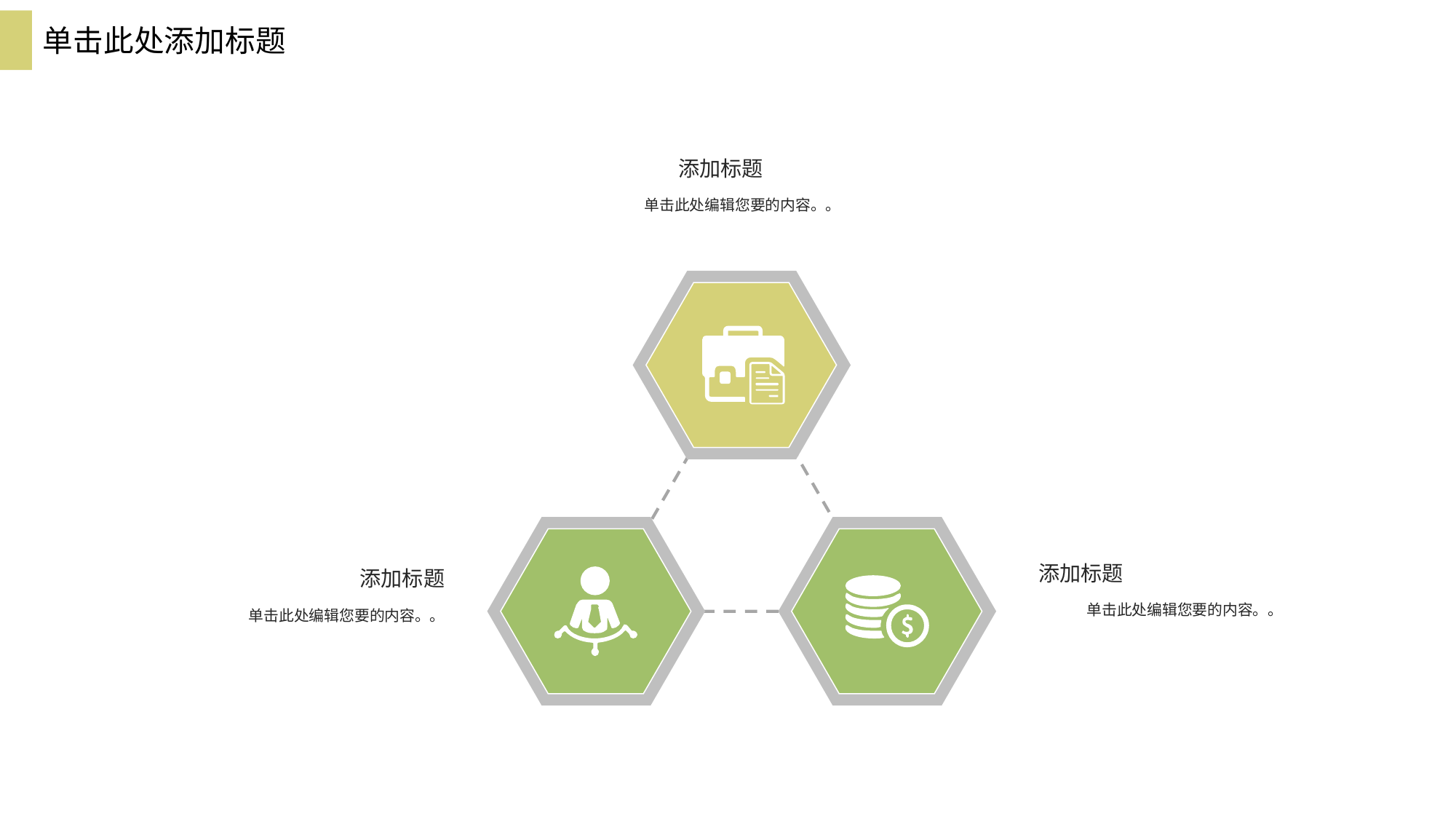

单击此处添加标题
添加标题
单击此处编辑您要的内容。。

添加标题
单击此处编辑您要的内容。。
添加标题
单击此处编辑您要的内容。。